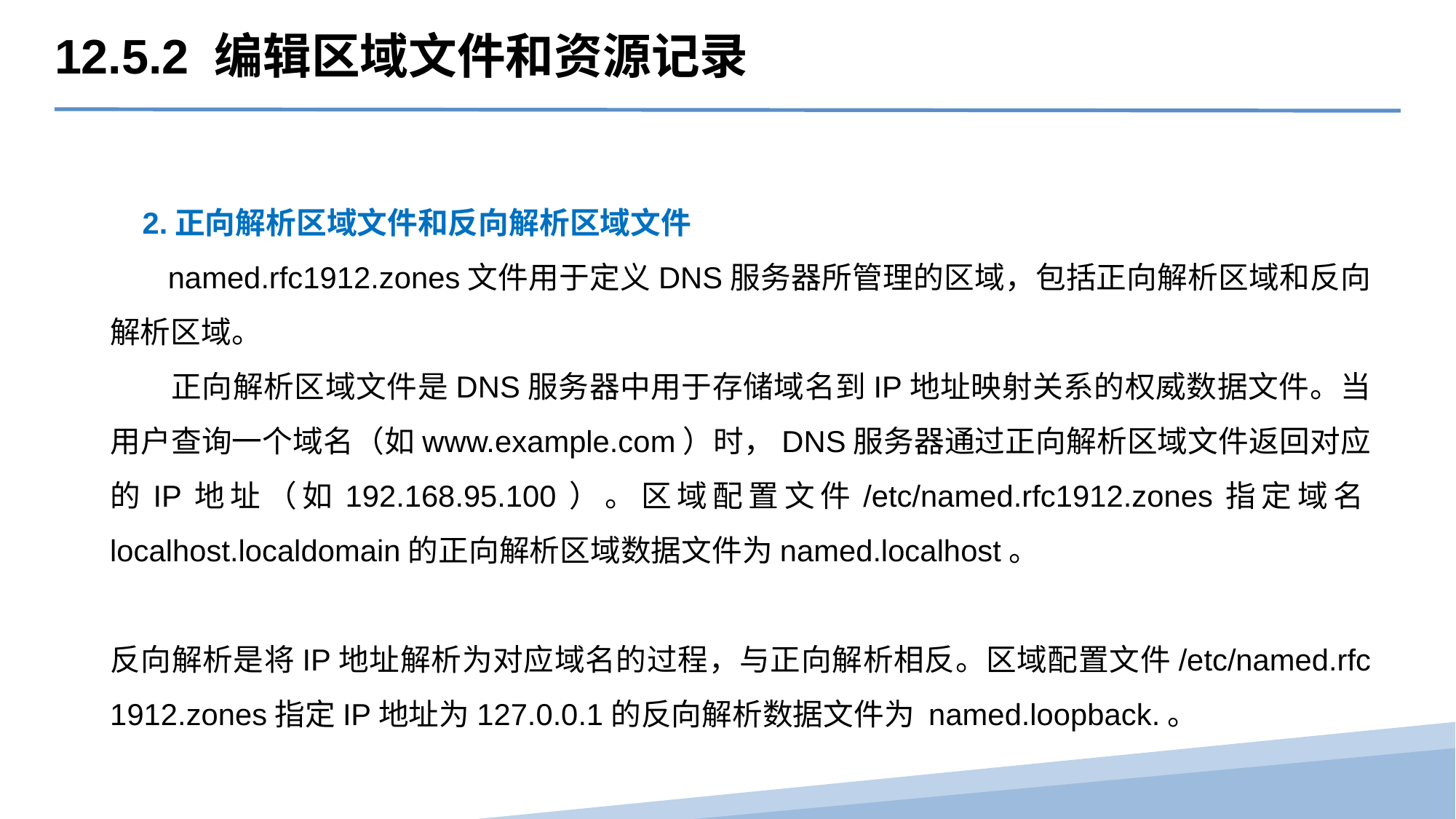

12.5.2 编辑区域文件和资源记录
2.正向解析区域文件和反向解析区域文件
   named.rfc1912.zones文件用于定义DNS服务器所管理的区域，包括正向解析区域和反向解析区域。
   正向解析区域文件是DNS服务器中用于存储域名到IP地址映射关系的权威数据文件。当用户查询一个域名（如www.example.com）时，DNS服务器通过正向解析区域文件返回对应的IP地址（如192.168.95.100）。区域配置文件/etc/named.rfc1912.zones指定域名localhost.localdomain的正向解析区域数据文件为named.localhost。
   反向解析是将IP地址解析为对应域名的过程，与正向解析相反。区域配置文件/etc/named.rfc1912.zones指定IP地址为127.0.0.1的反向解析数据文件为 named.loopback.。